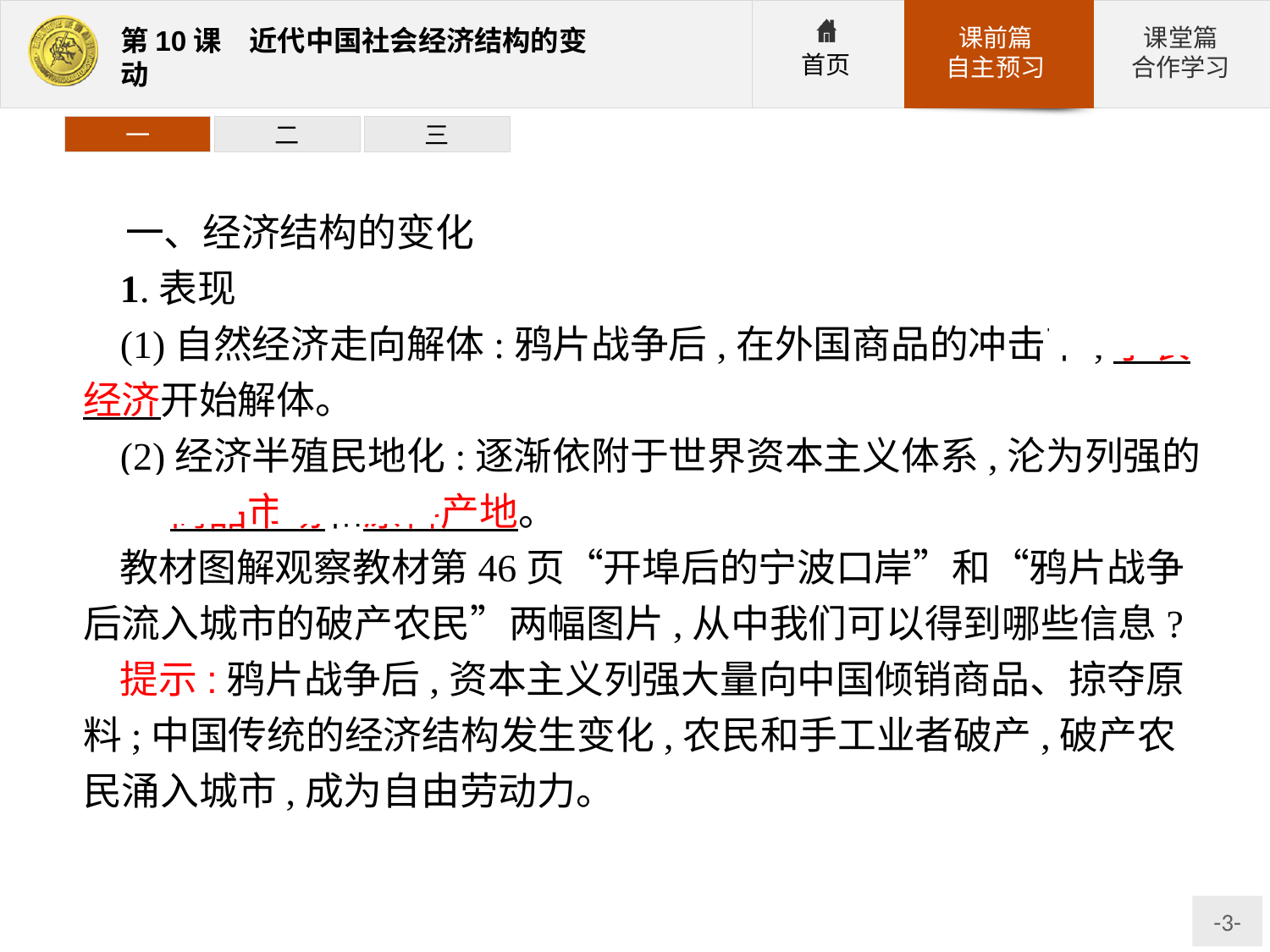

一
二
三
一、经济结构的变化
1.表现
(1)自然经济走向解体:鸦片战争后,在外国商品的冲击下,小农经济开始解体。
(2)经济半殖民地化:逐渐依附于世界资本主义体系,沦为列强的            商品市场和原料产地。
教材图解观察教材第46页“开埠后的宁波口岸”和“鸦片战争后流入城市的破产农民”两幅图片,从中我们可以得到哪些信息?
提示:鸦片战争后,资本主义列强大量向中国倾销商品、掠夺原料;中国传统的经济结构发生变化,农民和手工业者破产,破产农民涌入城市,成为自由劳动力。